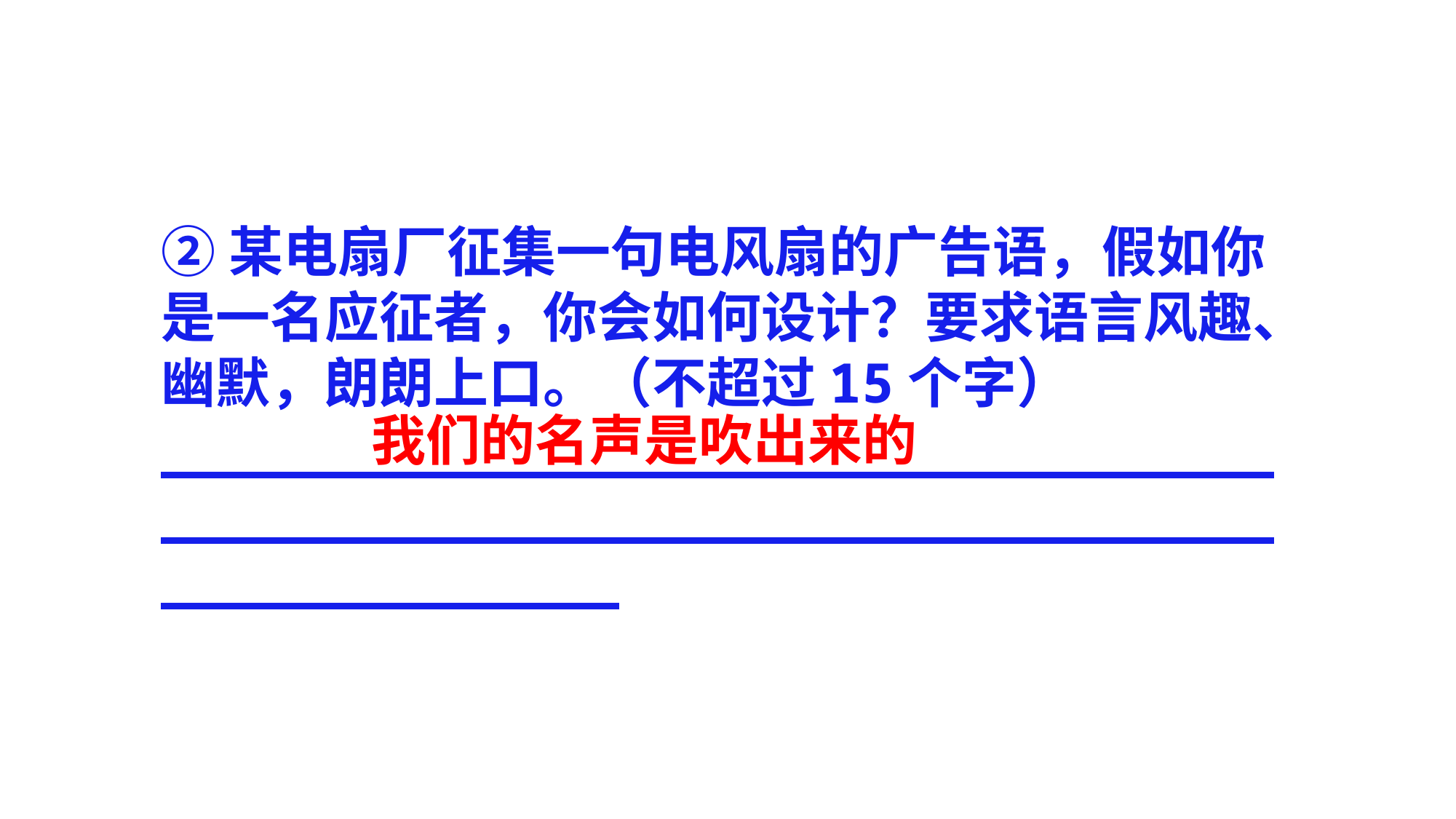

②某电扇厂征集一句电风扇的广告语，假如你是一名应征者，你会如何设计？要求语言风趣、幽默，朗朗上口。（不超过15个字）
__________________________________________________________________________________
我们的名声是吹出来的